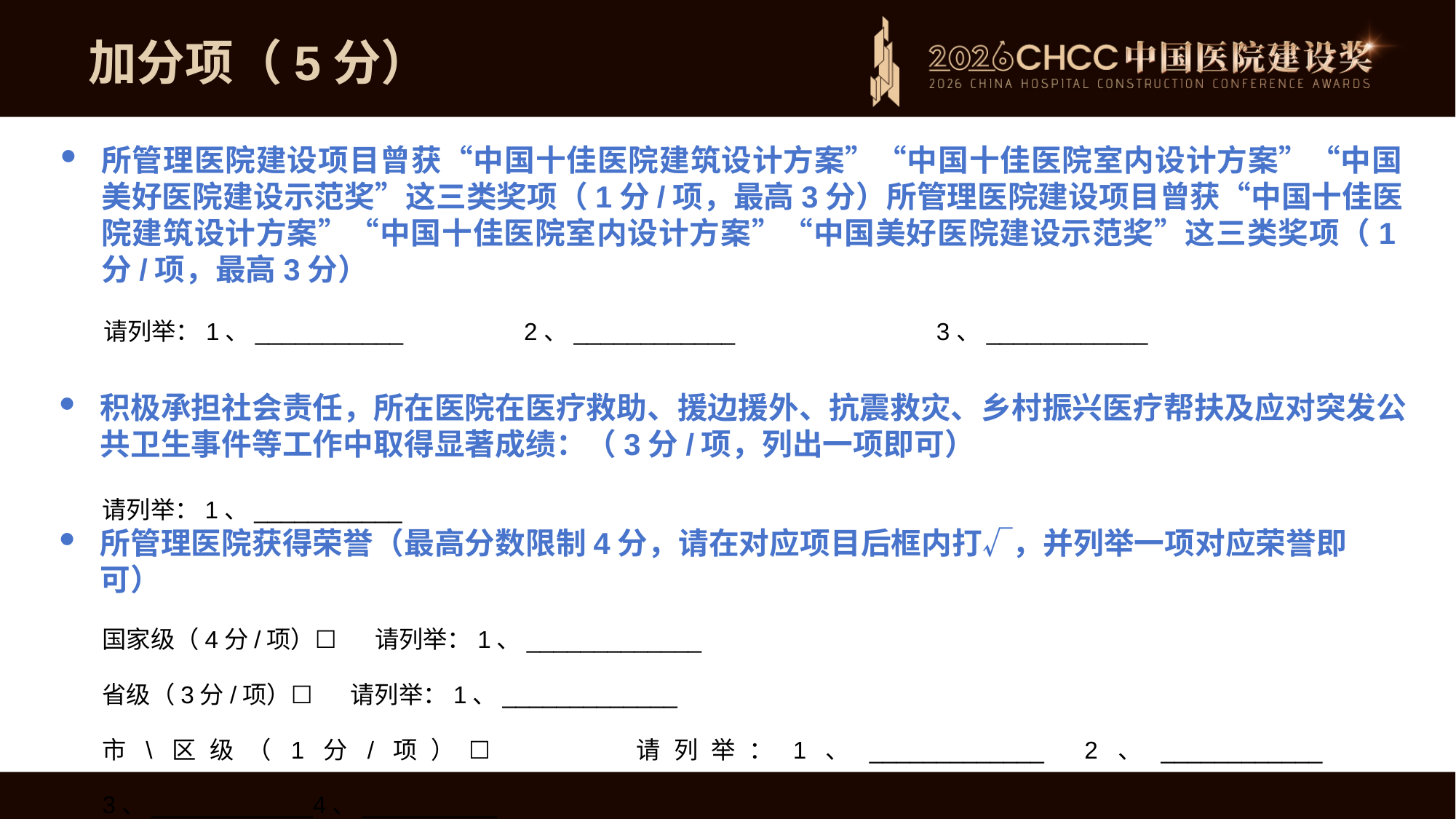

加分项（5分）
所管理医院建设项目曾获“中国十佳医院建筑设计方案”“中国十佳医院室内设计方案”“中国美好医院建设示范奖”这三类奖项（1分/项，最高3分）所管理医院建设项目曾获“中国十佳医院建筑设计方案”“中国十佳医院室内设计方案”“中国美好医院建设示范奖”这三类奖项（1分/项，最高3分）
请列举：1、___________                  2、____________                              3、____________
积极承担社会责任，所在医院在医疗救助、援边援外、抗震救灾、乡村振兴医疗帮扶及应对突发公共卫生事件等工作中取得显著成绩：（3分/项，列出一项即可）
请列举：1、___________
所管理医院获得荣誉（最高分数限制4分，请在对应项目后框内打√，并列举一项对应荣誉即可）
国家级（4分/项）☐       请列举：1、_____________
省级（3分/项）☐       请列举：1、_____________
市\区级（1分/项）☐       请列举：1、_____________  2、____________  3、____________4、__________